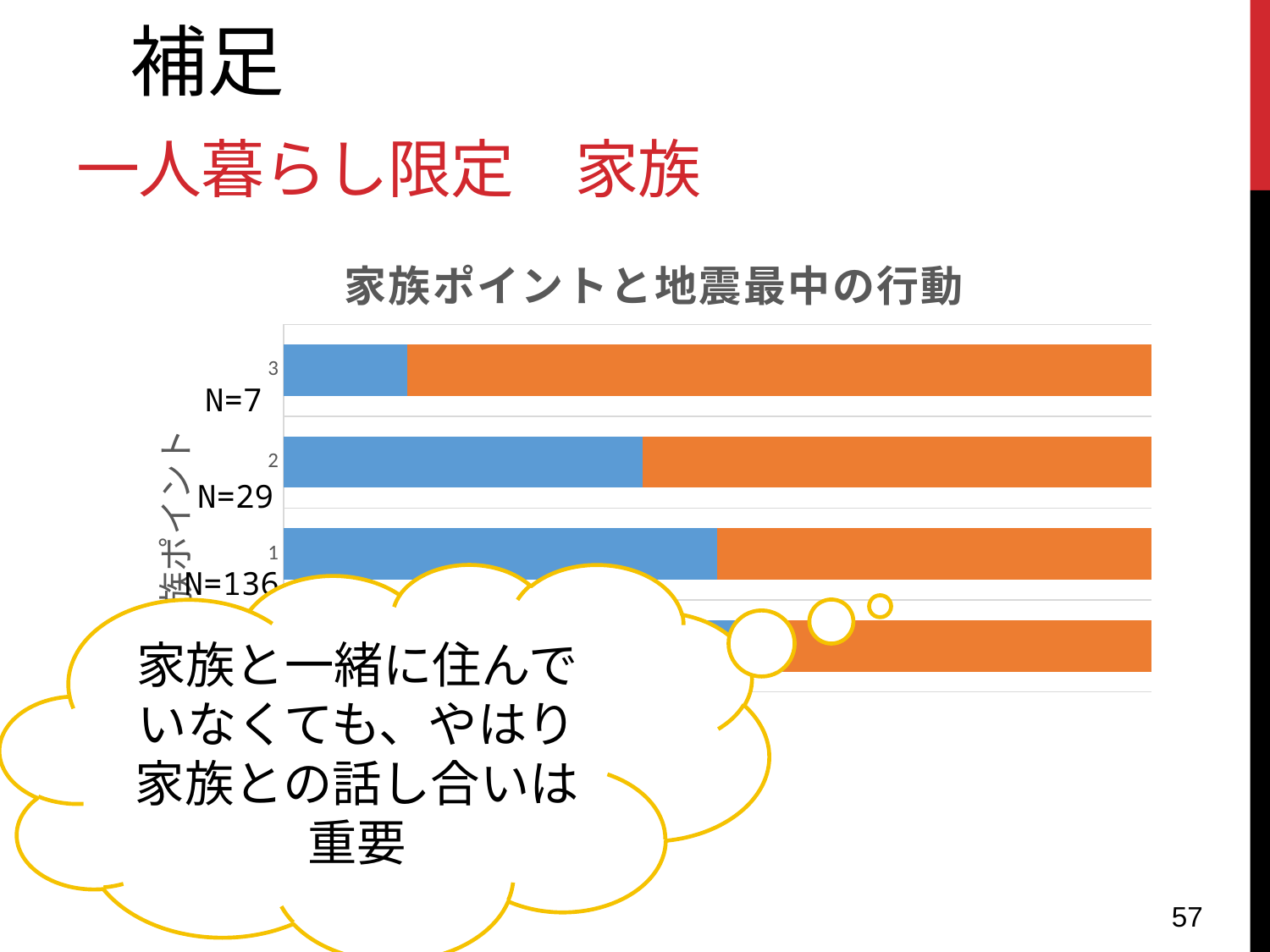

補足
# 一人暮らし限定　家族

### Chart: 家族ポイントと地震最中の行動

| Category | 0 | 1 |
|---|---|---|
| 0 | 167.0 | 123.0 |
| 1 | 68.0 | 68.0 |
| 2 | 12.0 | 17.0 |
| 3 | 1.0 | 6.0 |
N=7
N=29
N=136
家族と一緒に住んでいなくても、やはり家族との話し合いは重要
N=290
57